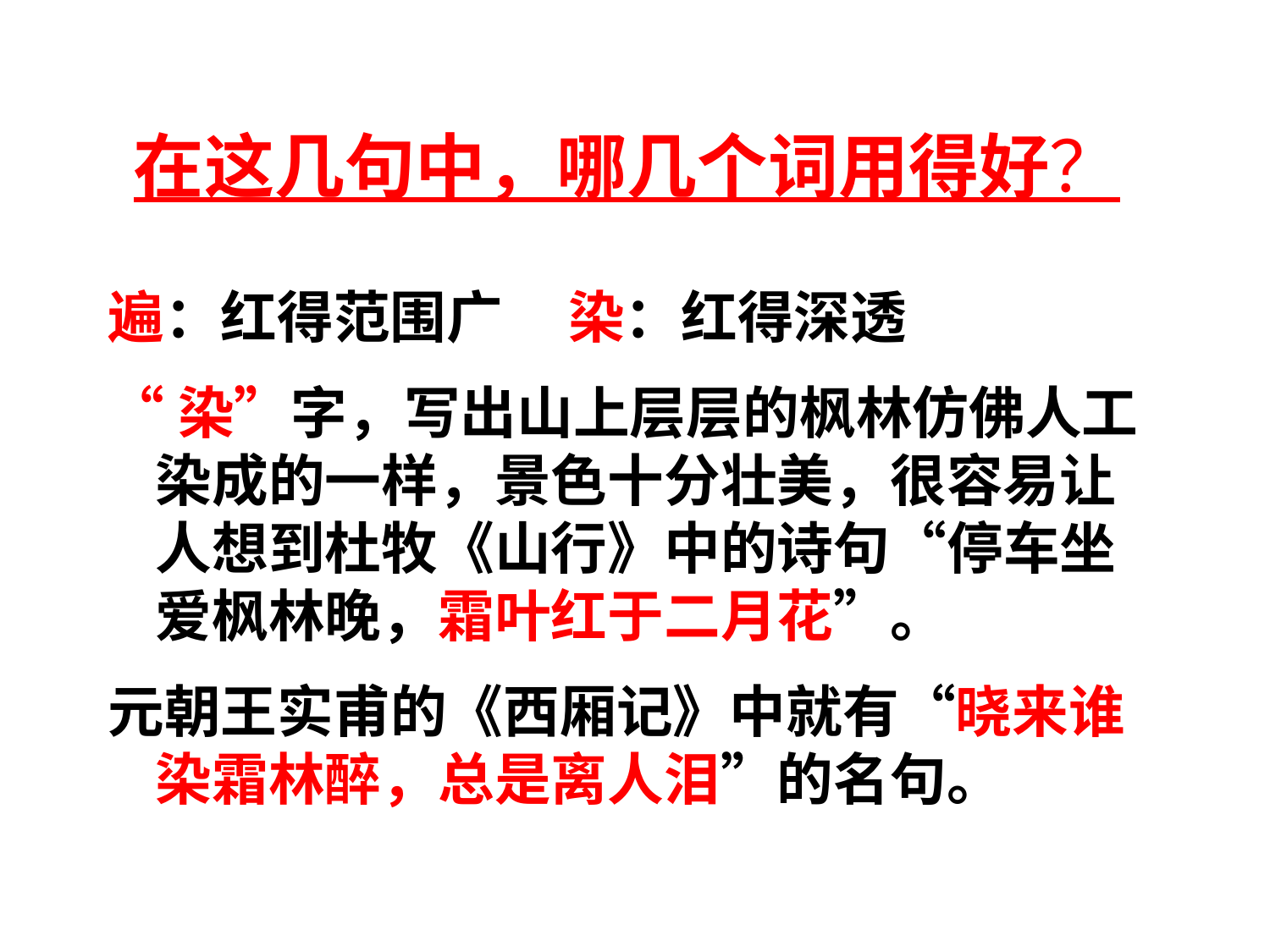

# 在这几句中，哪几个词用得好？
遍：红得范围广     染：红得深透
“染”字，写出山上层层的枫林仿佛人工染成的一样，景色十分壮美，很容易让人想到杜牧《山行》中的诗句“停车坐爱枫林晚，霜叶红于二月花”。
元朝王实甫的《西厢记》中就有“晓来谁染霜林醉，总是离人泪”的名句。